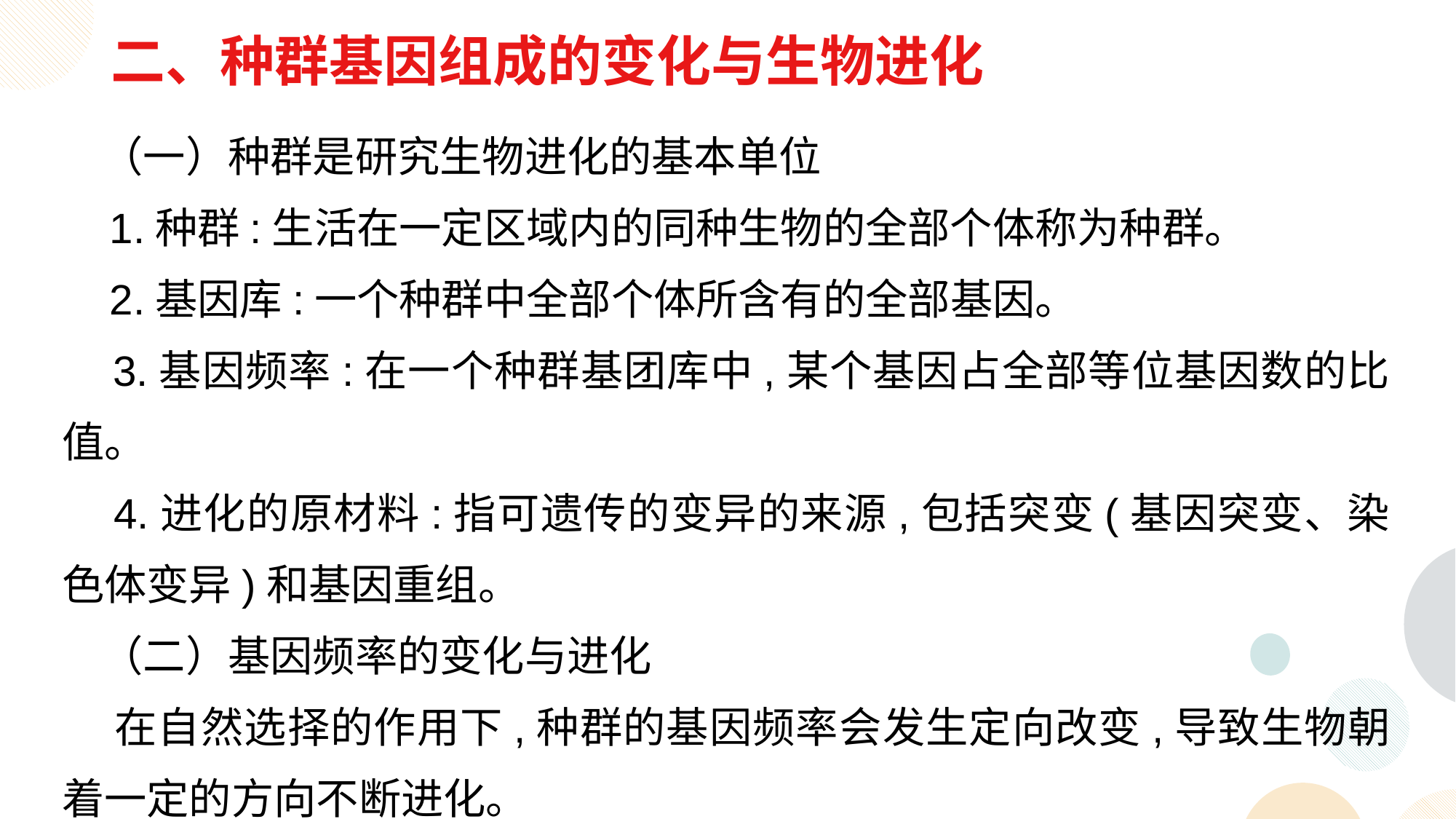

二、种群基因组成的变化与生物进化
   （一）种群是研究生物进化的基本单位
    1.种群:生活在一定区域内的同种生物的全部个体称为种群。
    2.基因库:一个种群中全部个体所含有的全部基因。
    3.基因频率:在一个种群基团库中,某个基因占全部等位基因数的比值。
    4.进化的原材料:指可遗传的变异的来源,包括突变(基因突变、染色体变异)和基因重组。
   （二）基因频率的变化与进化
    在自然选择的作用下,种群的基因频率会发生定向改变,导致生物朝着一定的方向不断进化。